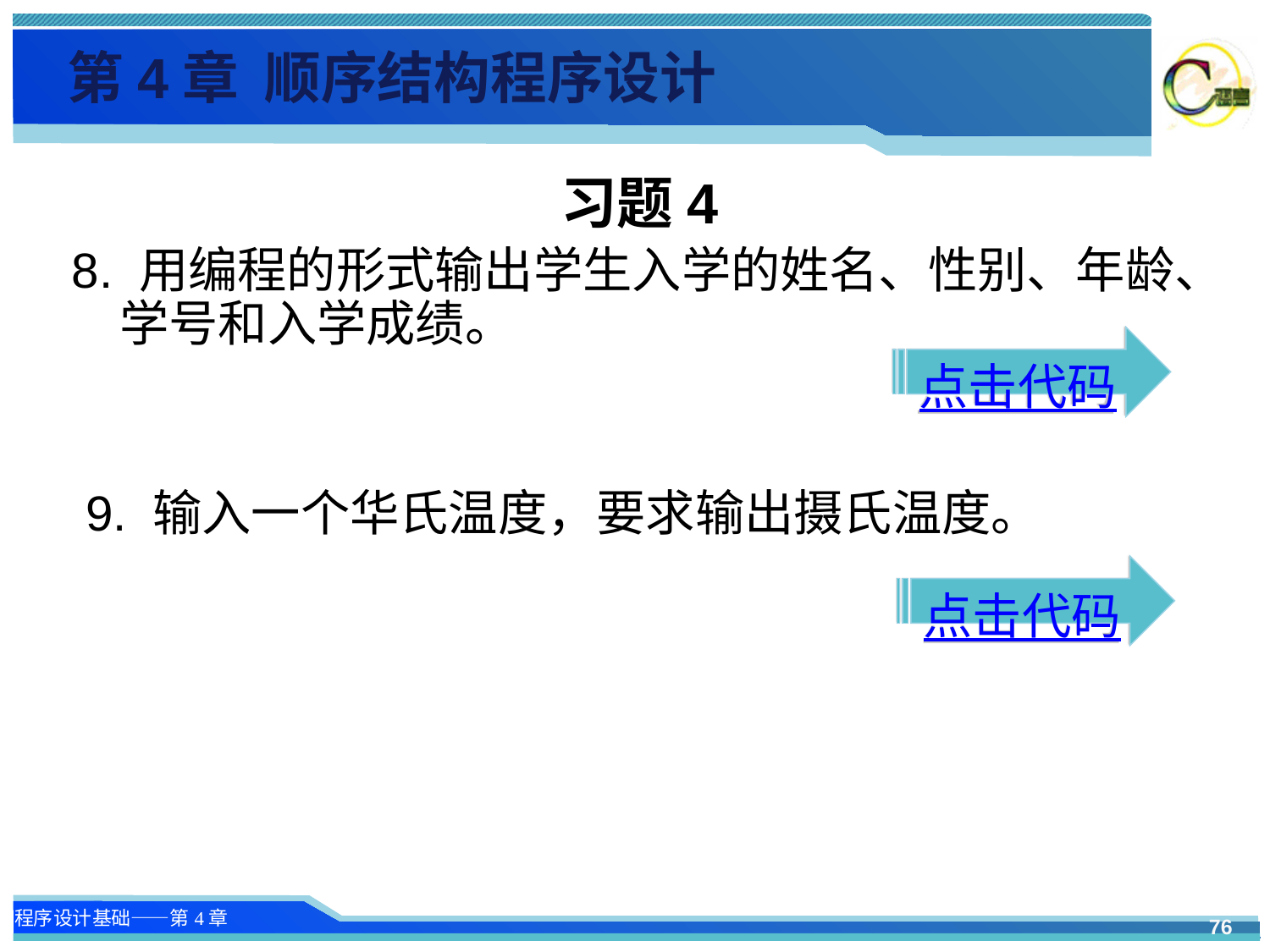

第4章  顺序结构程序设计
习题4
8. 用编程的形式输出学生入学的姓名、性别、年龄、学号和入学成绩。

 9. 输入一个华氏温度，要求输出摄氏温度。

点击代码
点击代码
76